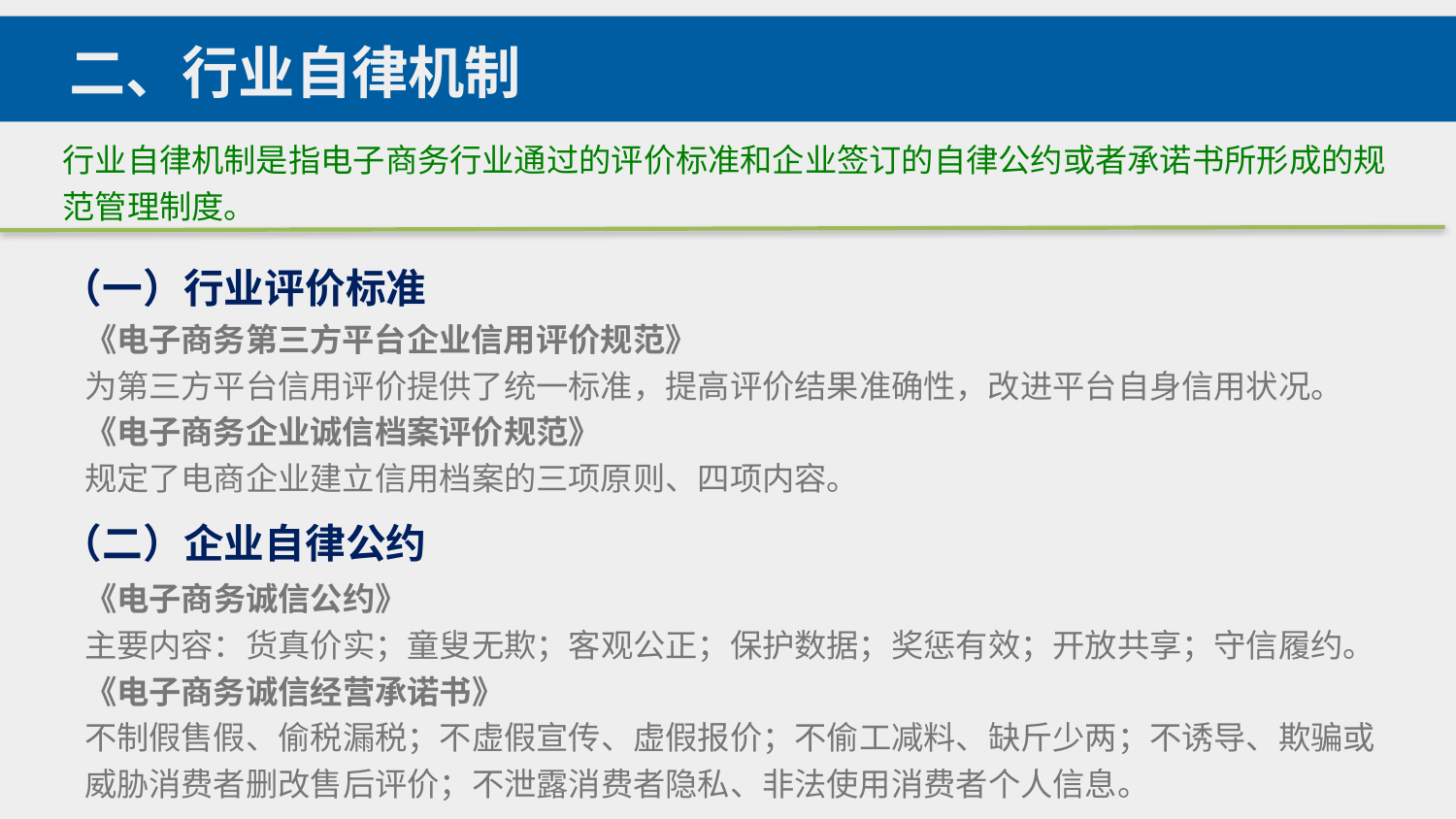

二、行业自律机制
行业自律机制是指电子商务行业通过的评价标准和企业签订的自律公约或者承诺书所形成的规范管理制度。
（一）行业评价标准
《电子商务第三方平台企业信用评价规范》
为第三方平台信用评价提供了统一标准，提高评价结果准确性，改进平台自身信用状况。
《电子商务企业诚信档案评价规范》
规定了电商企业建立信用档案的三项原则、四项内容。
（二）企业自律公约
《电子商务诚信公约》
主要内容：货真价实；童叟无欺；客观公正；保护数据；奖惩有效；开放共享；守信履约。《电子商务诚信经营承诺书》
不制假售假、偷税漏税；不虚假宣传、虚假报价；不偷工减料、缺斤少两；不诱导、欺骗或威胁消费者删改售后评价；不泄露消费者隐私、非法使用消费者个人信息。